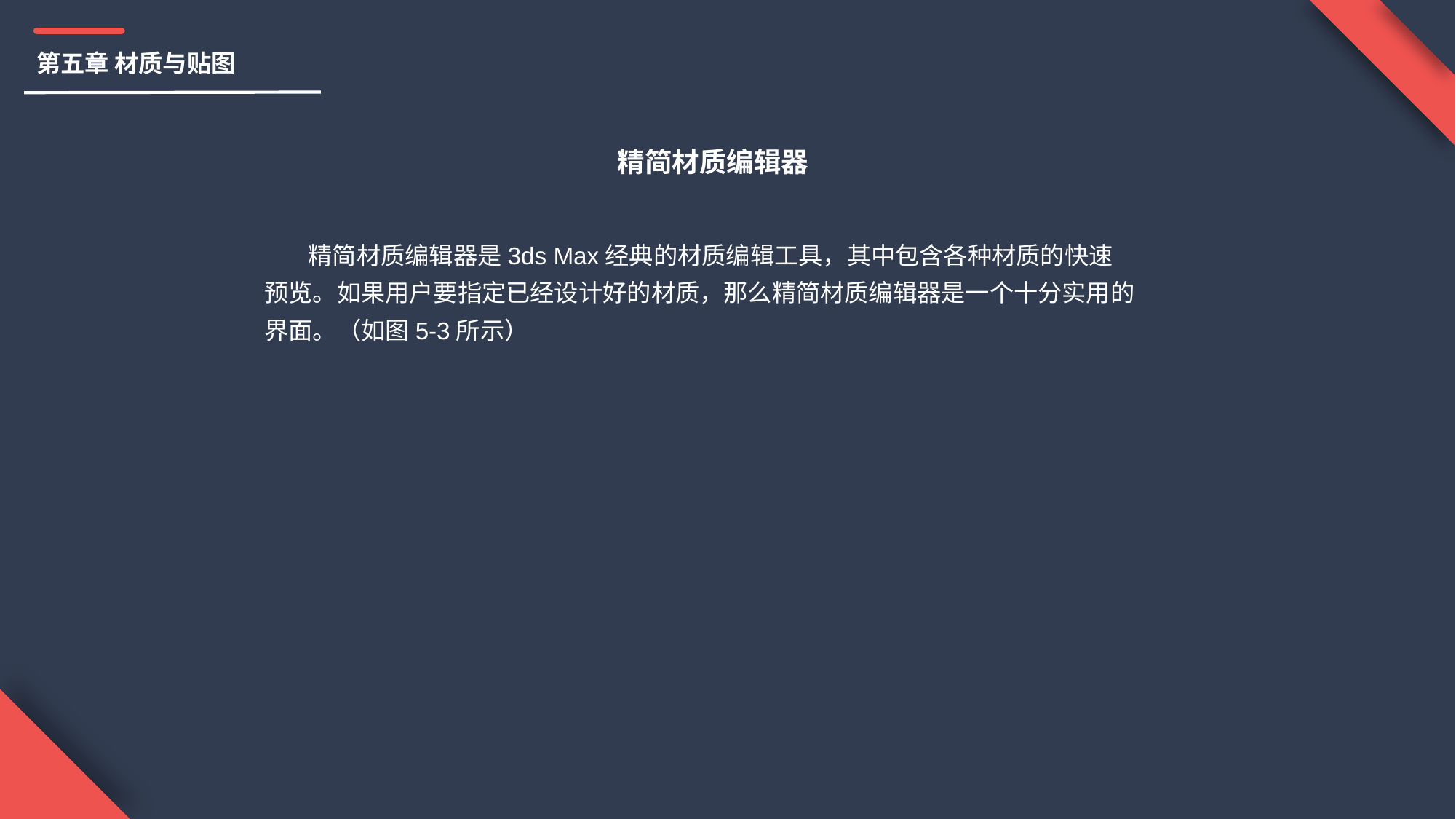

第五章 材质与贴图
精简材质编辑器
       精简材质编辑器是3ds Max经典的材质编辑工具，其中包含各种材质的快速预览。如果用户要指定已经设计好的材质，那么精简材质编辑器是一个十分实用的界面。（如图5-3所示）